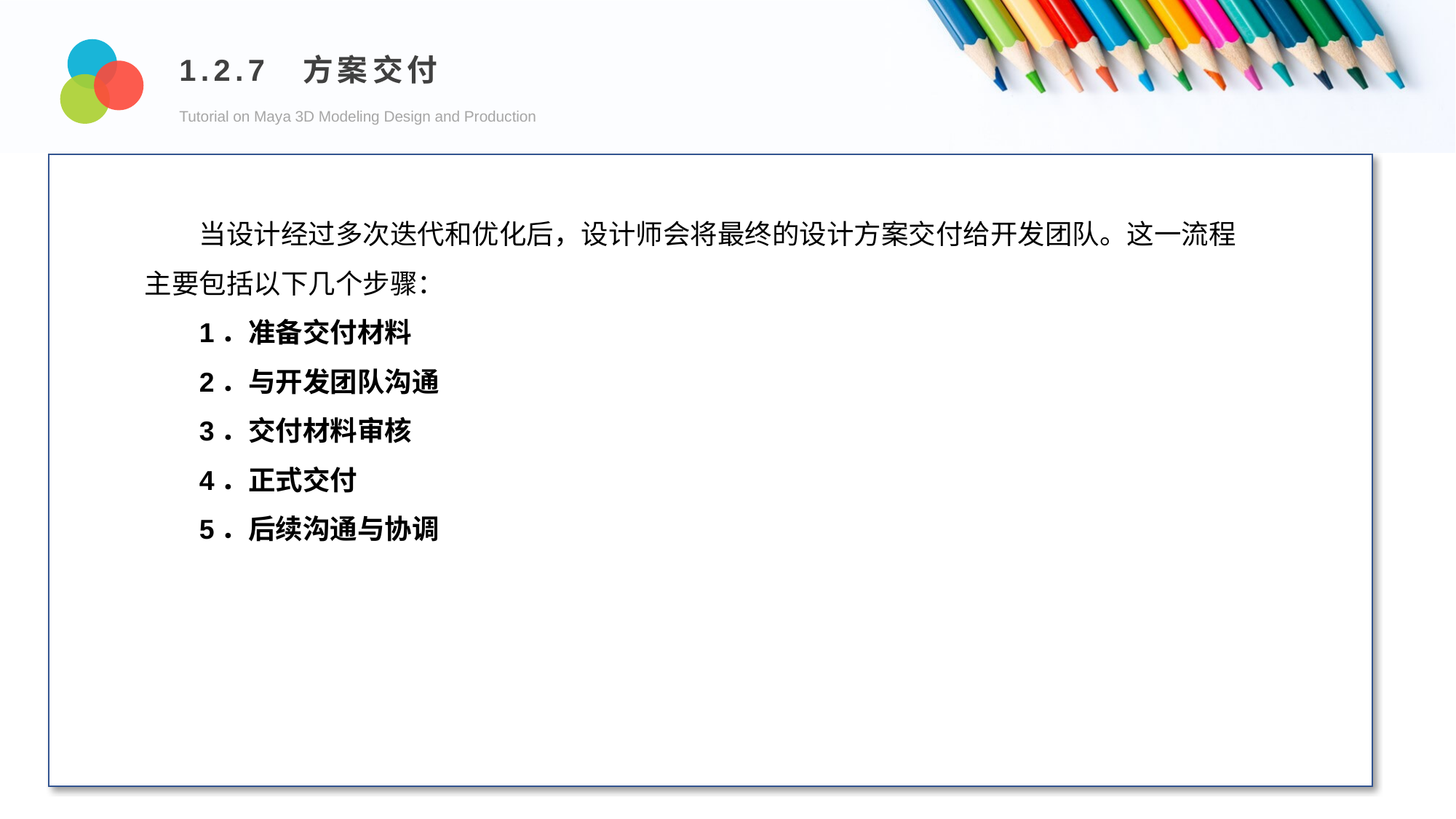

1.2.7  方案交付
Tutorial on Maya 3D Modeling Design and Production
Design and Production
当设计经过多次迭代和优化后，设计师会将最终的设计方案交付给开发团队。这一流程主要包括以下几个步骤：
1．准备交付材料
2．与开发团队沟通
3．交付材料审核
4．正式交付
5．后续沟通与协调